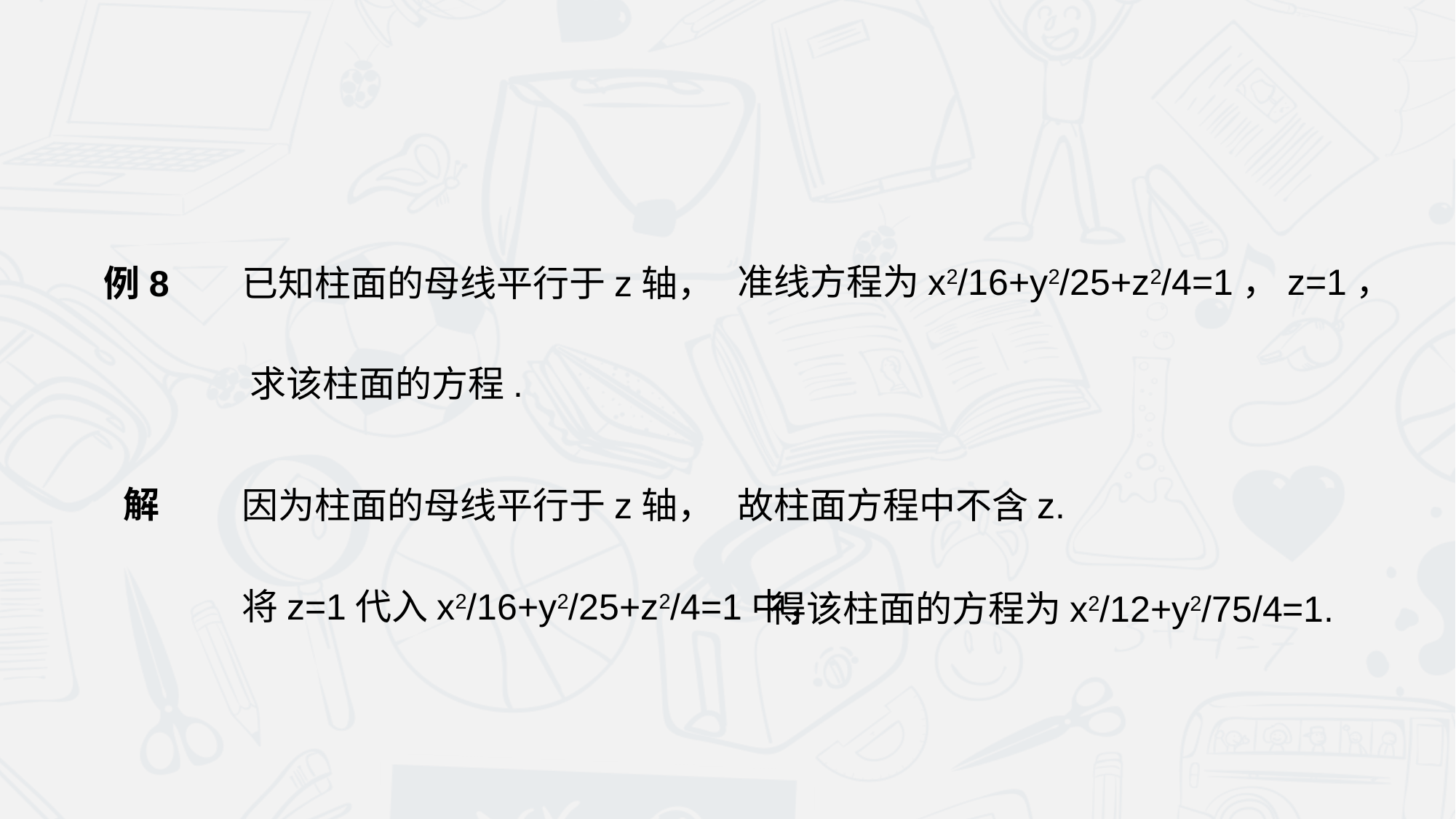

准线方程为x2/16+y2/25+z2/4=1，z=1，
已知柱面的母线平行于z轴，
例8
求该柱面的方程.
解
因为柱面的母线平行于z轴，
故柱面方程中不含z.
将z=1代入x2/16+y2/25+z2/4=1中，
得该柱面的方程为x2/12+y2/75/4=1.